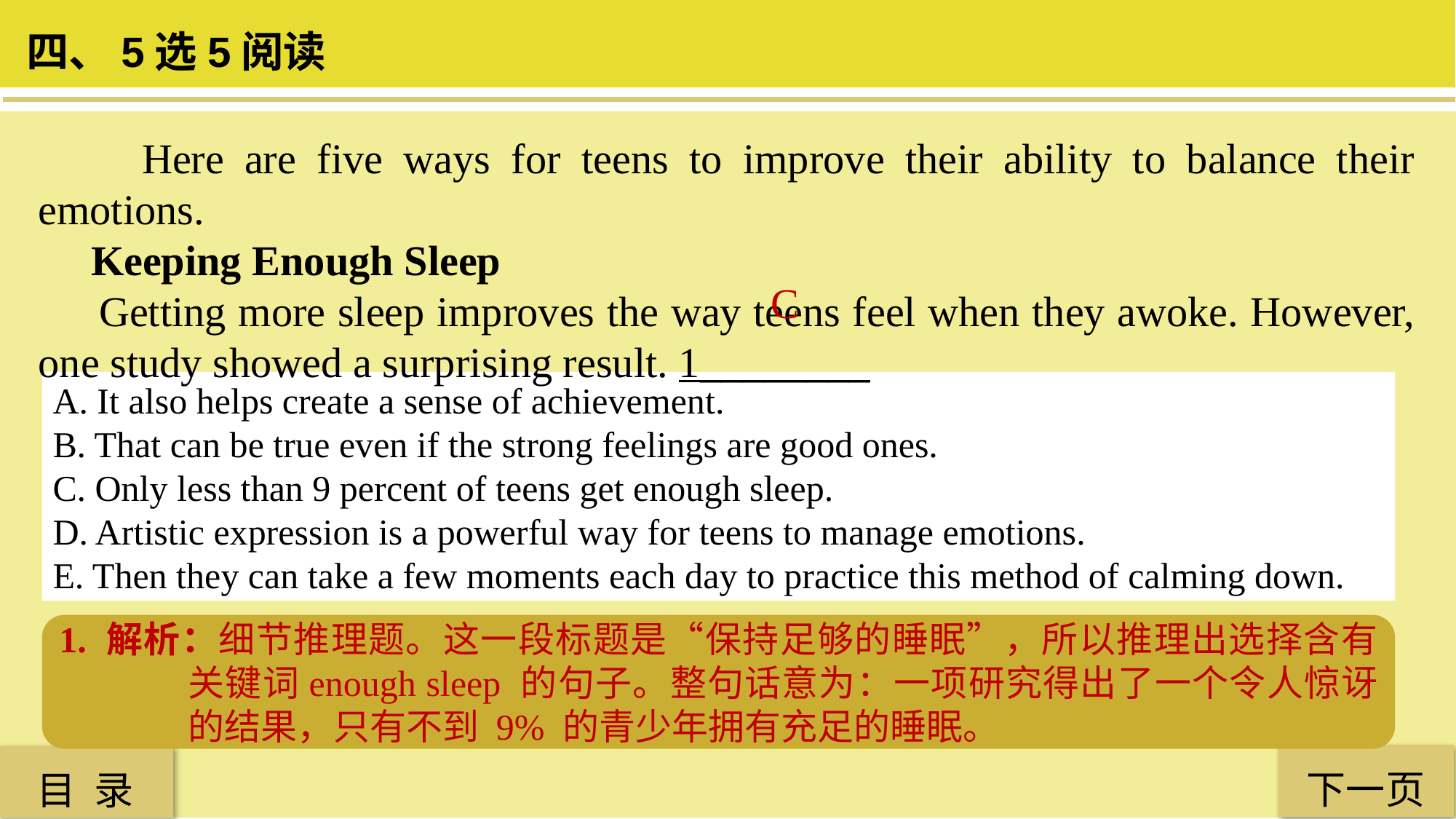

四、5选5阅读
     Here are five ways for teens to improve their ability to balance their emotions.
     Keeping Enough Sleep
     Getting more sleep improves the way teens feel when they awoke. However, one study showed a surprising result. 1________
C
A. It also helps create a sense of achievement.
B. That can be true even if the strong feelings are good ones.
C. Only less than 9 percent of teens get enough sleep.
D. Artistic expression is a powerful way for teens to manage emotions.
E. Then they can take a few moments each day to practice this method of calming down.
1. 解析：细节推理题。这一段标题是“保持足够的睡眠”，所以推理出选择含有关键词enough sleep 的句子。整句话意为：一项研究得出了一个令人惊讶的结果，只有不到 9% 的青少年拥有充足的睡眠。